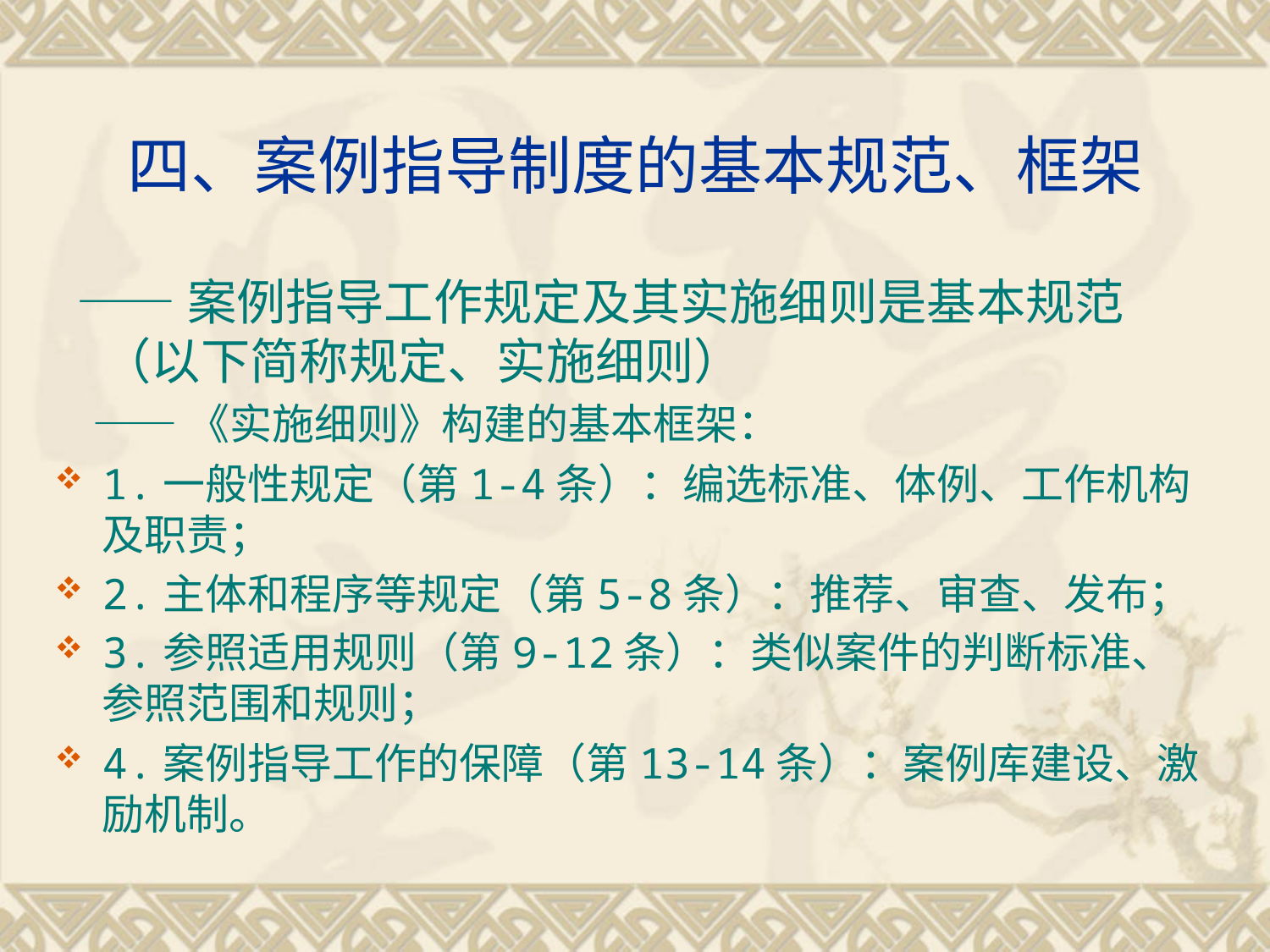

# 四、案例指导制度的基本规范、框架
  ——案例指导工作规定及其实施细则是基本规范（以下简称规定、实施细则）
    ——《实施细则》构建的基本框架：
1.一般性规定（第1-4条）：编选标准、体例、工作机构及职责；
2.主体和程序等规定（第5-8条）：推荐、审查、发布；
3.参照适用规则（第9-12条）：类似案件的判断标准、参照范围和规则；
4.案例指导工作的保障（第13-14条）：案例库建设、激励机制。